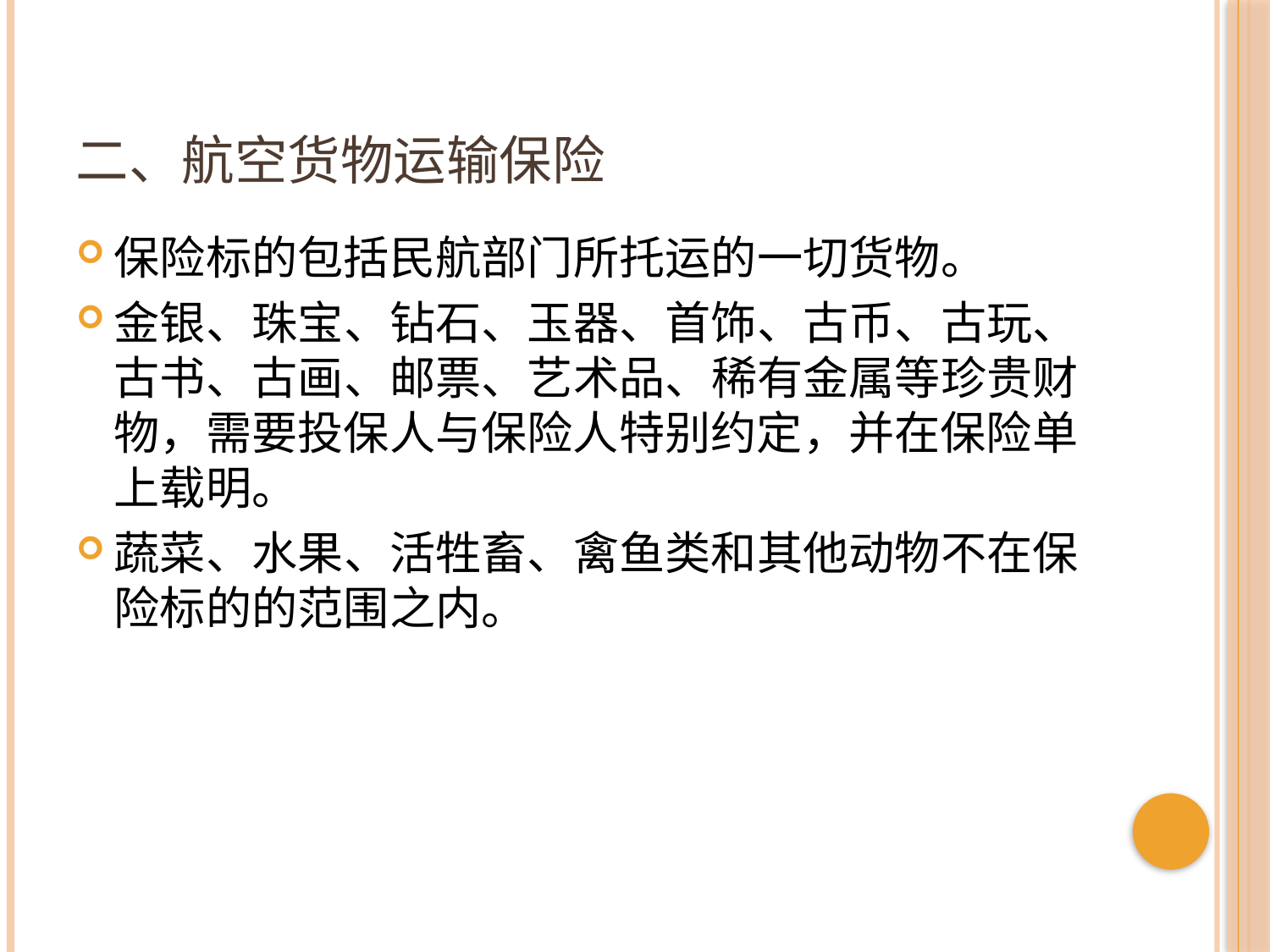

# 二、航空货物运输保险
保险标的包括民航部门所托运的一切货物。
金银、珠宝、钻石、玉器、首饰、古币、古玩、古书、古画、邮票、艺术品、稀有金属等珍贵财物，需要投保人与保险人特别约定，并在保险单上载明。
蔬菜、水果、活牲畜、禽鱼类和其他动物不在保险标的的范围之内。